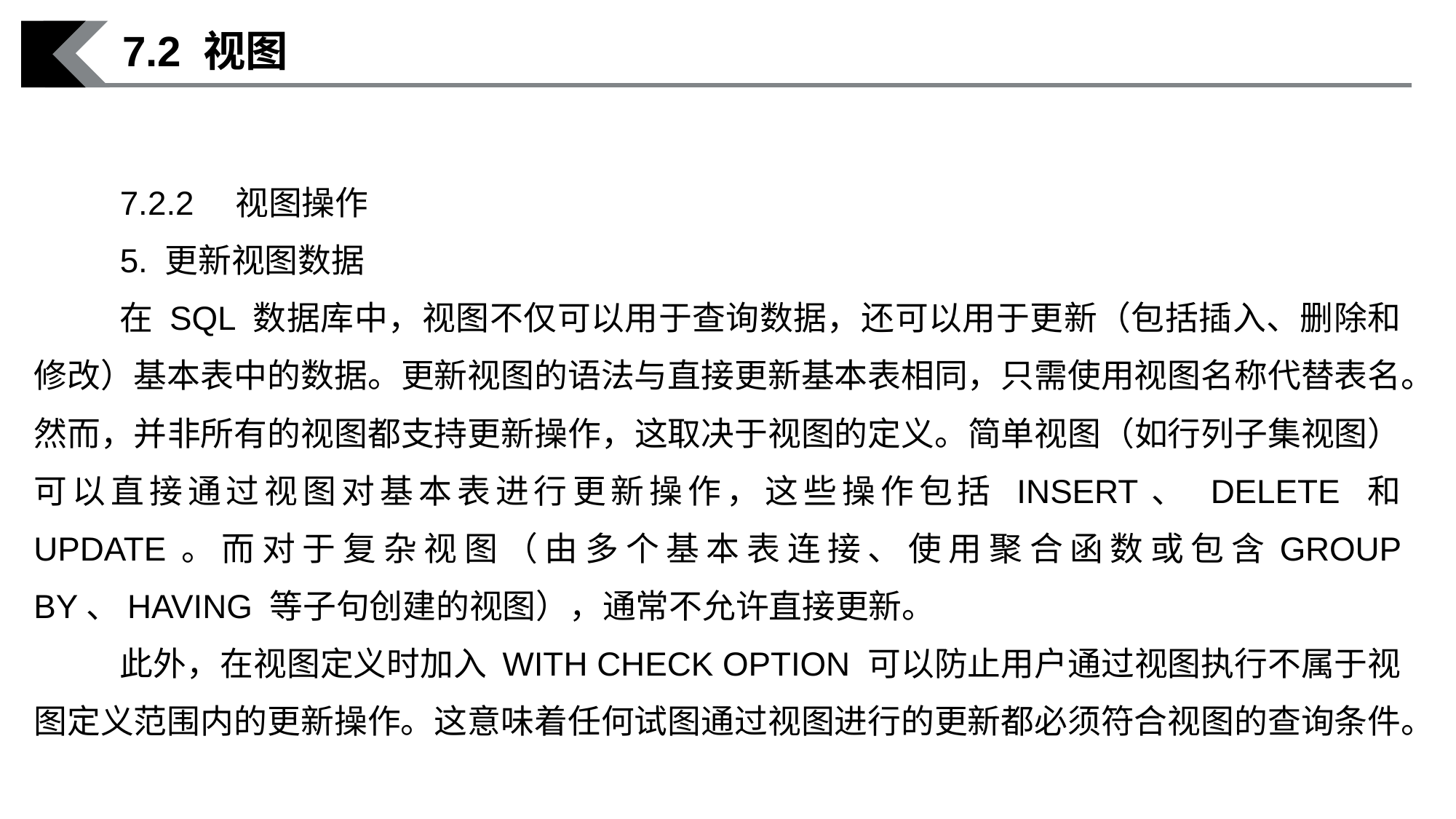

7.2 视图
7.2.2　视图操作
5. 更新视图数据
在 SQL 数据库中，视图不仅可以用于查询数据，还可以用于更新（包括插入、删除和修改）基本表中的数据。更新视图的语法与直接更新基本表相同，只需使用视图名称代替表名。然而，并非所有的视图都支持更新操作，这取决于视图的定义。简单视图（如行列子集视图）可以直接通过视图对基本表进行更新操作，这些操作包括 INSERT、 DELETE 和 UPDATE。而对于复杂视图（由多个基本表连接、使用聚合函数或包含GROUP BY、HAVING 等子句创建的视图），通常不允许直接更新。
此外，在视图定义时加入 WITH CHECK OPTION 可以防止用户通过视图执行不属于视图定义范围内的更新操作。这意味着任何试图通过视图进行的更新都必须符合视图的查询条件。